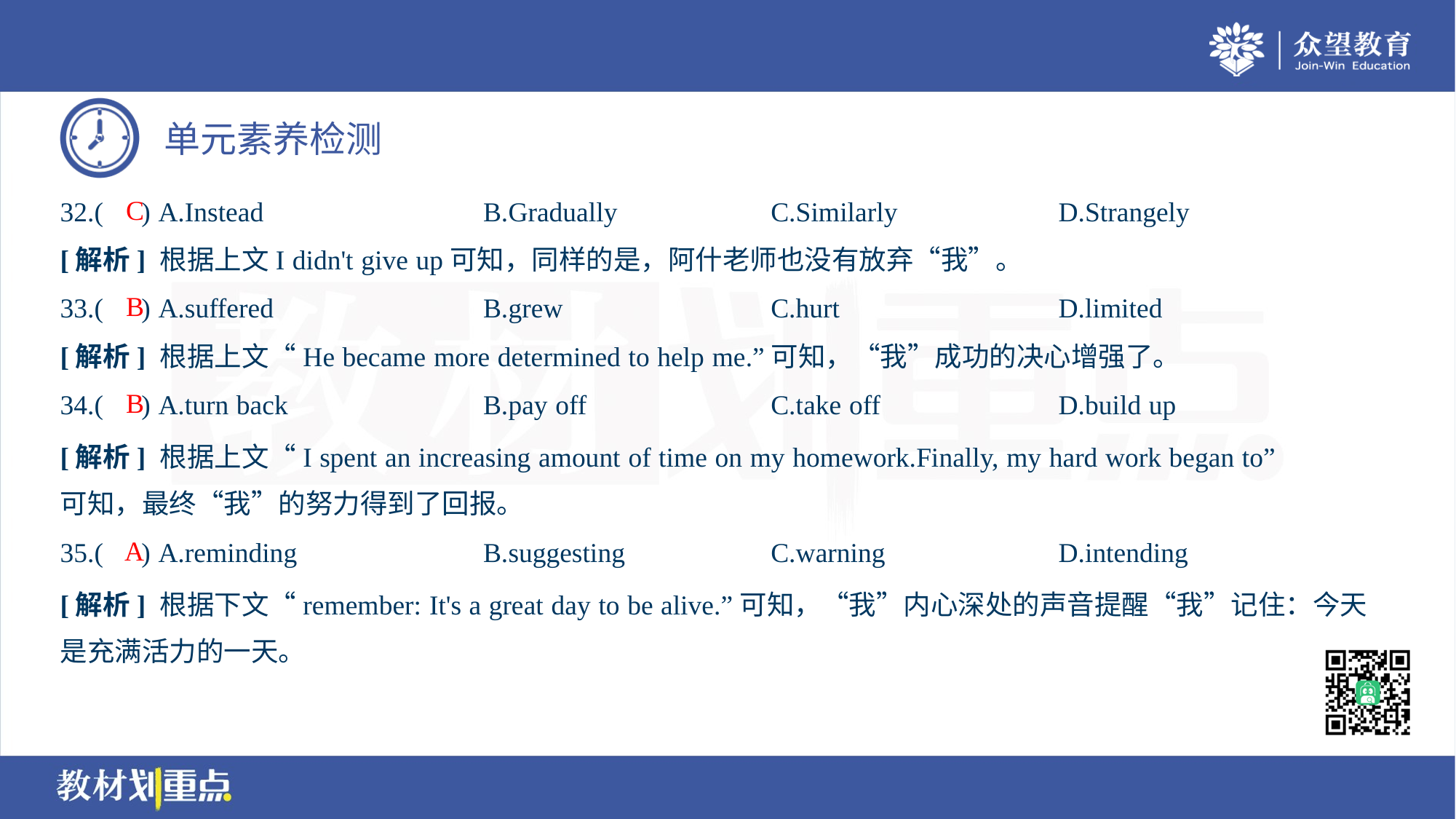

C
32.(     ) A.Instead	B.Gradually	C.Similarly	D.Strangely
[解析] 根据上文I didn't give up可知，同样的是，阿什老师也没有放弃“我”。
B
33.(     ) A.suffered	B.grew	C.hurt	D.limited
[解析] 根据上文“He became more determined to help me.”可知，“我”成功的决心增强了。
B
34.(     ) A.turn back	B.pay off	C.take off	D.build up
[解析] 根据上文“I spent an increasing amount of time on my homework.Finally, my hard work began to”
可知，最终“我”的努力得到了回报。
A
35.(     ) A.reminding	B.suggesting	C.warning	D.intending
[解析] 根据下文“remember: It's a great day to be alive.”可知，“我”内心深处的声音提醒“我”记住：今天
是充满活力的一天。